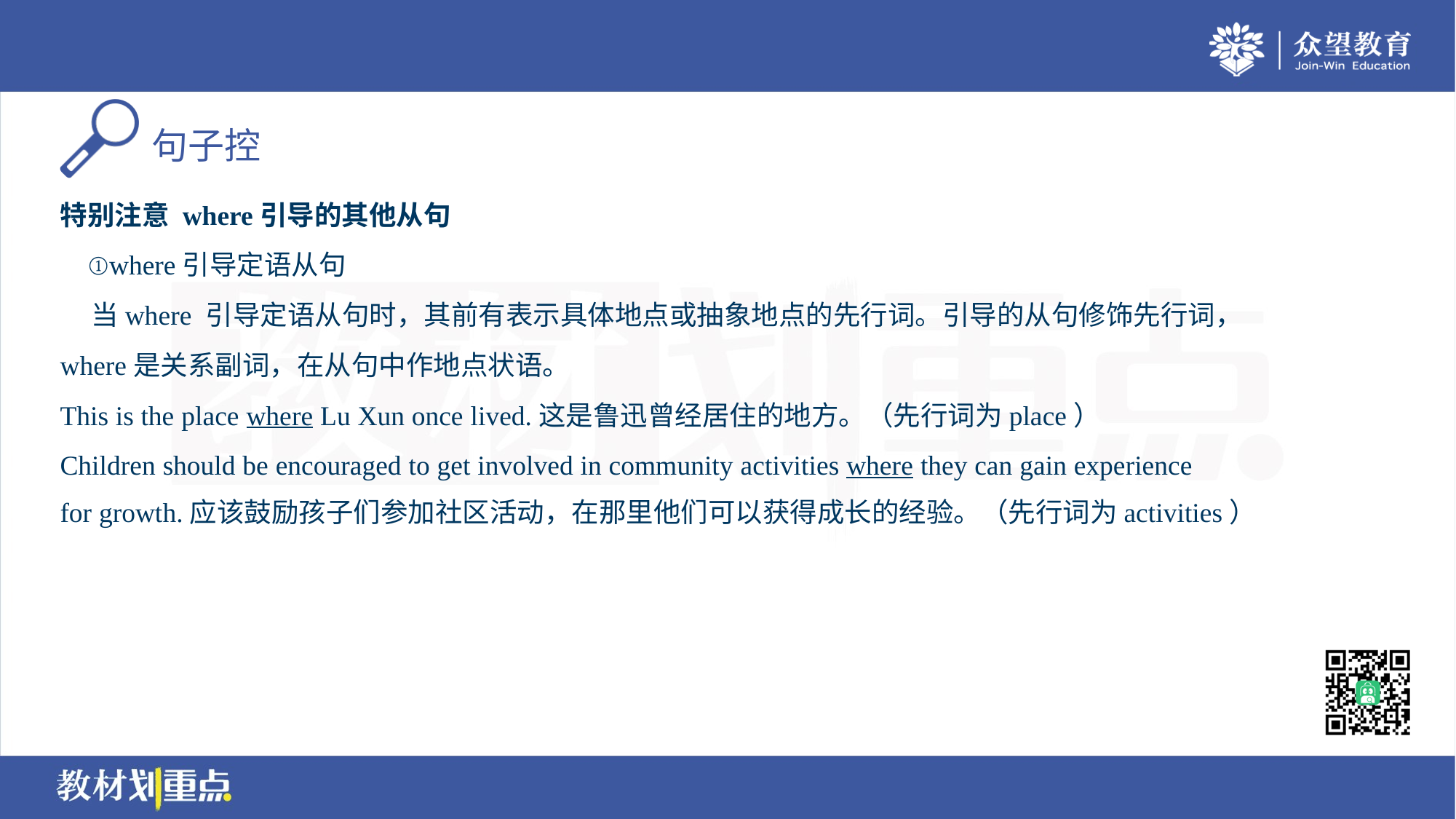

特别注意 where引导的其他从句
    ①where引导定语从句
    当where 引导定语从句时，其前有表示具体地点或抽象地点的先行词。引导的从句修饰先行词，
where是关系副词，在从句中作地点状语。
This is the place where Lu Xun once lived.这是鲁迅曾经居住的地方。（先行词为place）
Children should be encouraged to get involved in community activities where they can gain experience
for growth.应该鼓励孩子们参加社区活动，在那里他们可以获得成长的经验。（先行词为activities）